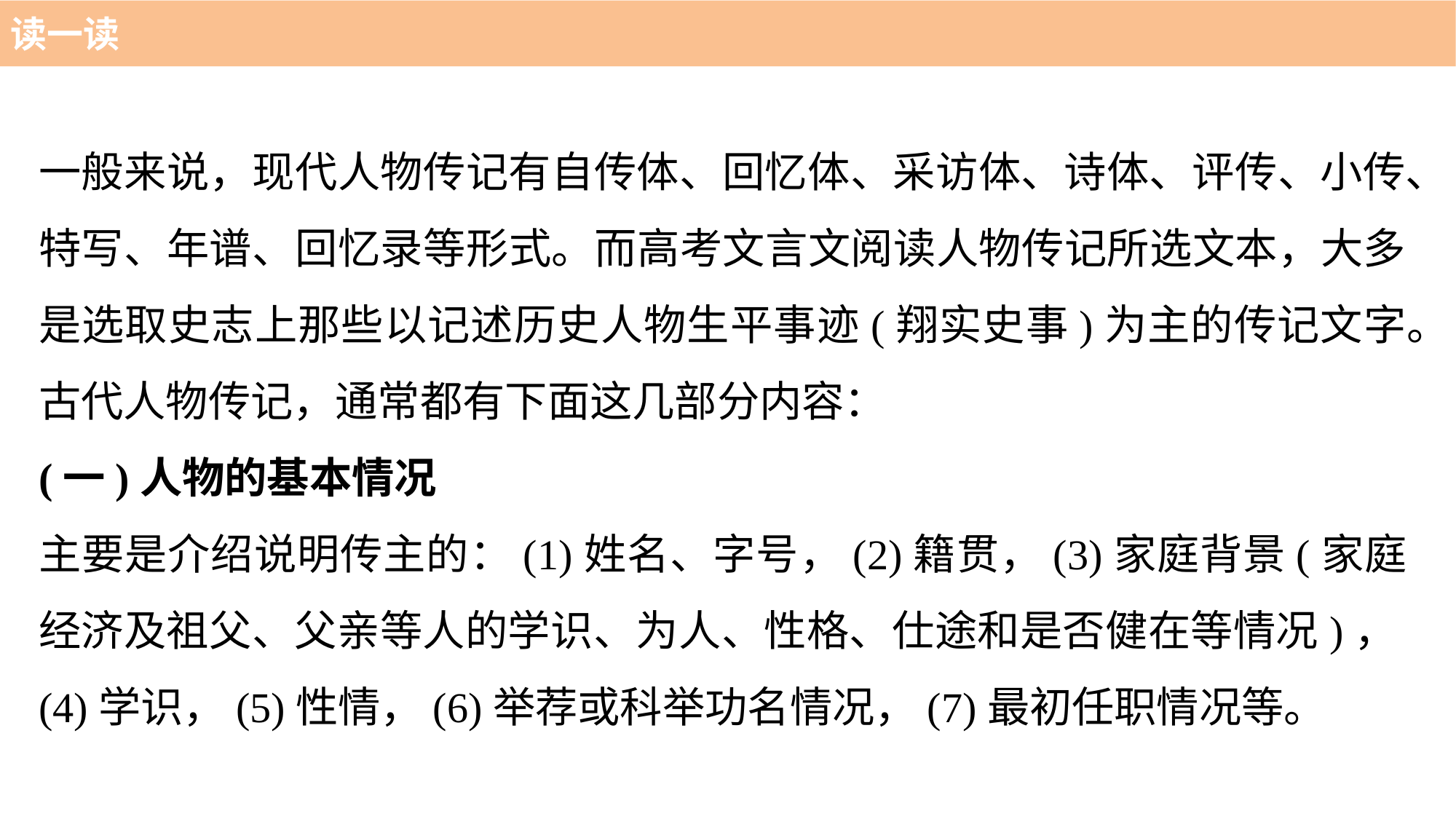

读一读
一般来说，现代人物传记有自传体、回忆体、采访体、诗体、评传、小传、特写、年谱、回忆录等形式。而高考文言文阅读人物传记所选文本，大多是选取史志上那些以记述历史人物生平事迹(翔实史事)为主的传记文字。古代人物传记，通常都有下面这几部分内容：
(一)人物的基本情况
主要是介绍说明传主的：(1)姓名、字号，(2)籍贯，(3)家庭背景(家庭经济及祖父、父亲等人的学识、为人、性格、仕途和是否健在等情况)，(4)学识，(5)性情，(6)举荐或科举功名情况，(7)最初任职情况等。